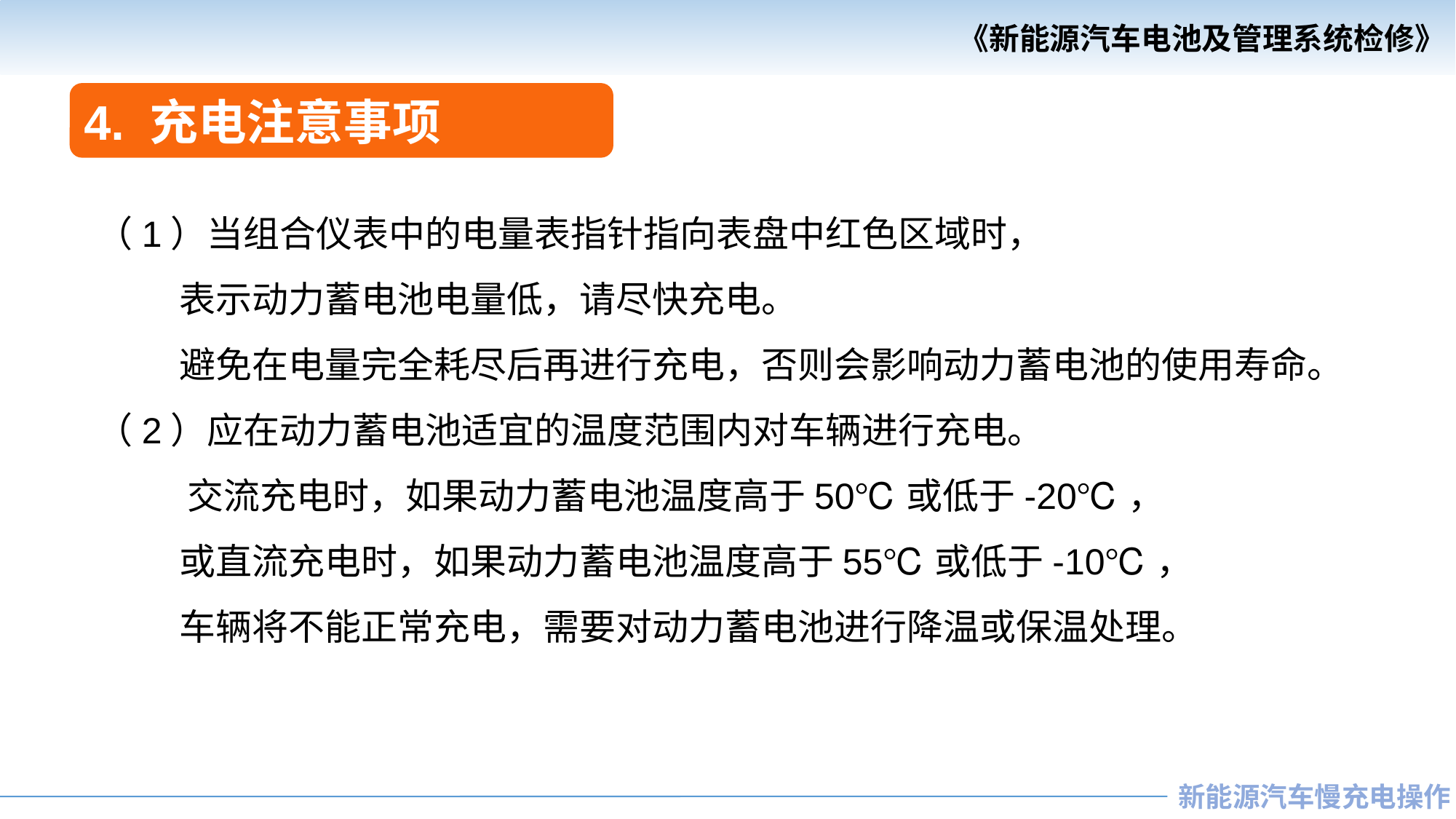

4. 充电注意事项
（1）当组合仪表中的电量表指针指向表盘中红色区域时，
         表示动力蓄电池电量低，请尽快充电。
         避免在电量完全耗尽后再进行充电，否则会影响动力蓄电池的使用寿命。
（2）应在动力蓄电池适宜的温度范围内对车辆进行充电。
          交流充电时，如果动力蓄电池温度高于50℃或低于-20℃，
         或直流充电时，如果动力蓄电池温度高于55℃或低于-10℃，
         车辆将不能正常充电，需要对动力蓄电池进行降温或保温处理。